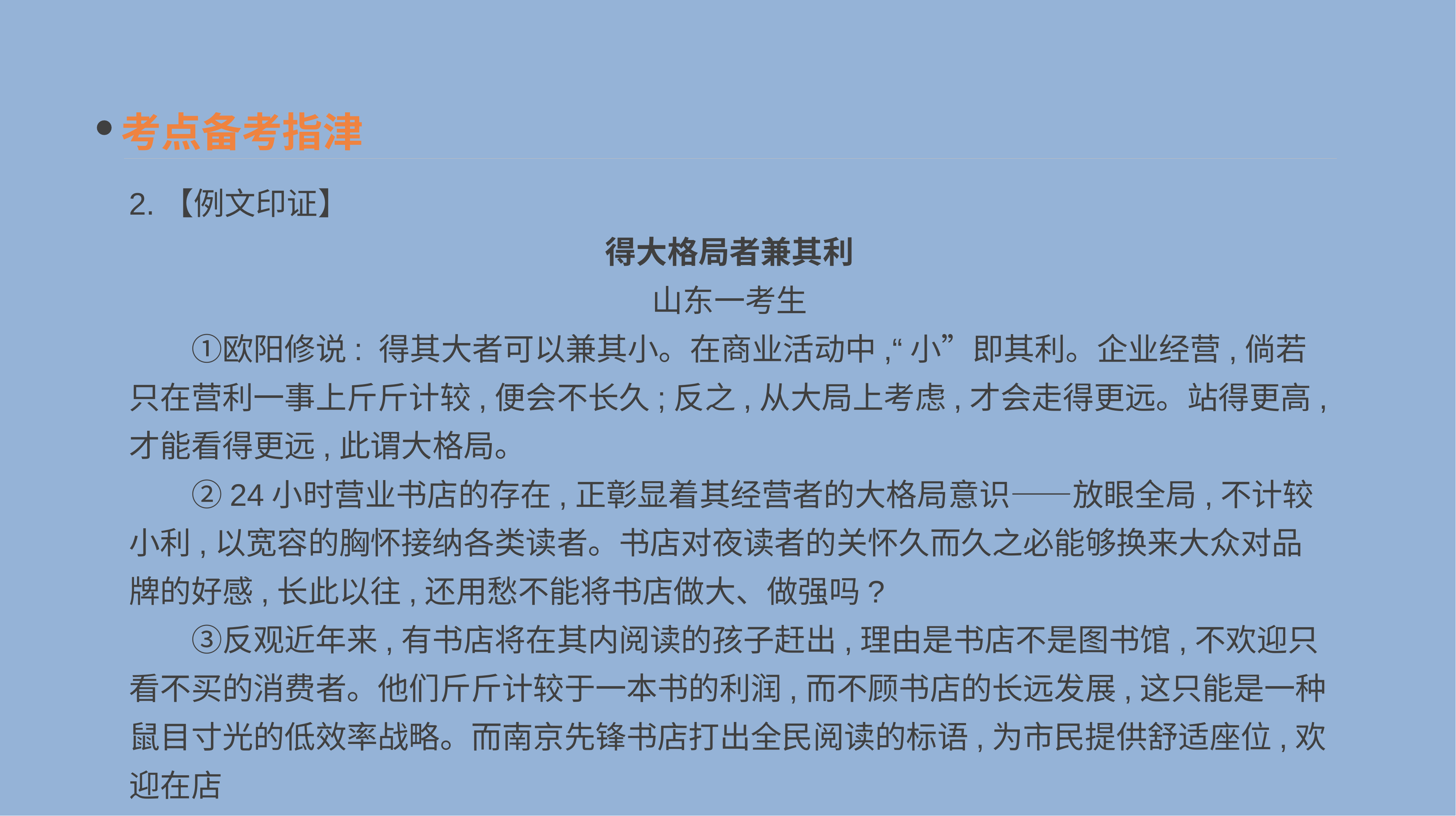

考点备考指津

2.【例文印证】
得大格局者兼其利
山东一考生
　　①欧阳修说: 得其大者可以兼其小。在商业活动中,“小”即其利。企业经营,倘若只在营利一事上斤斤计较,便会不长久;反之,从大局上考虑,才会走得更远。站得更高,才能看得更远,此谓大格局。
　　②24小时营业书店的存在,正彰显着其经营者的大格局意识——放眼全局,不计较小利,以宽容的胸怀接纳各类读者。书店对夜读者的关怀久而久之必能够换来大众对品牌的好感,长此以往,还用愁不能将书店做大、做强吗?
　　③反观近年来,有书店将在其内阅读的孩子赶出,理由是书店不是图书馆,不欢迎只看不买的消费者。他们斤斤计较于一本书的利润,而不顾书店的长远发展,这只能是一种鼠目寸光的低效率战略。而南京先锋书店打出全民阅读的标语,为市民提供舒适座位,欢迎在店